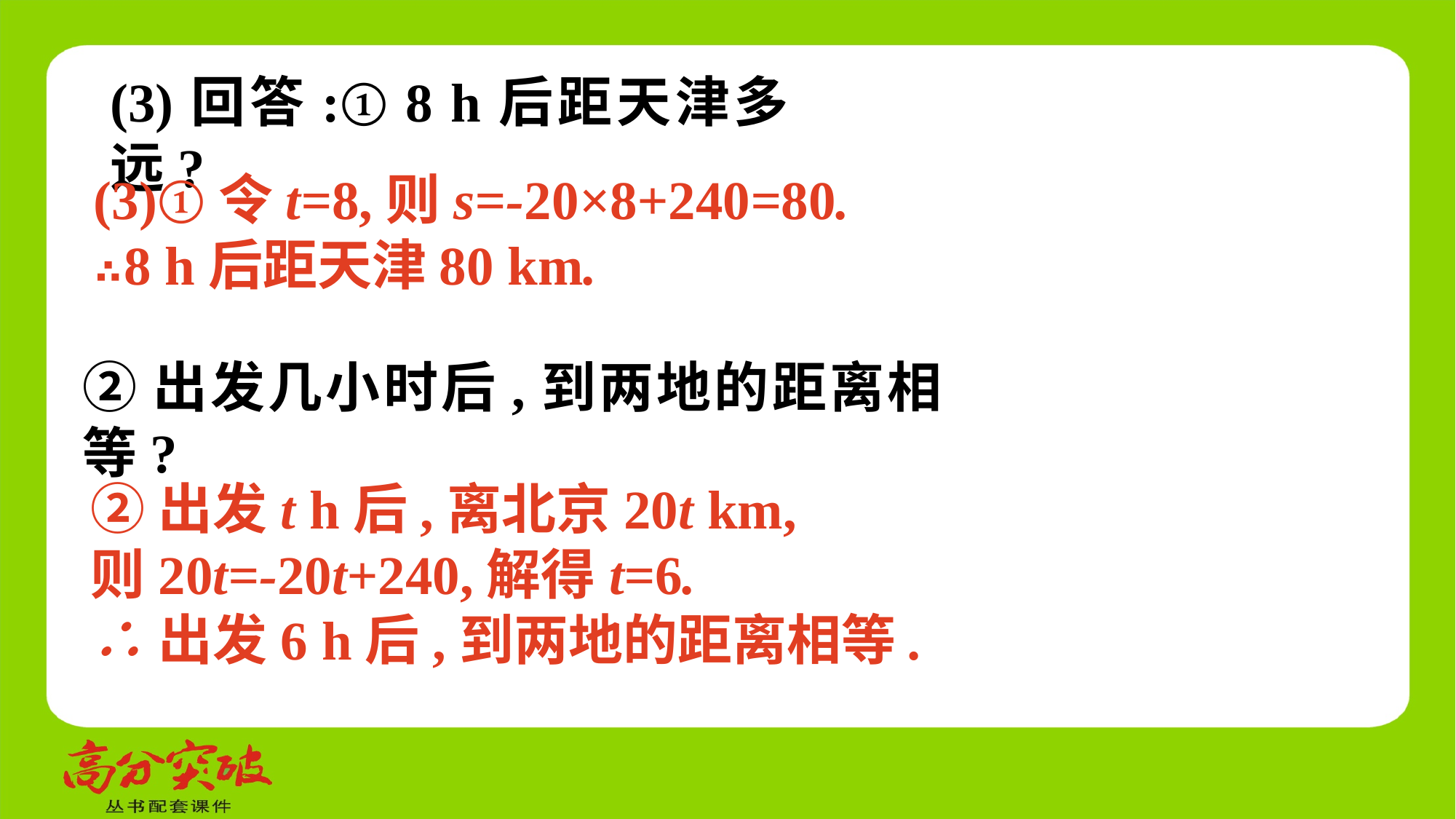

(3)回答:① 8 h后距天津多远?
(3)①令t=8,则s=-20×8+240=80.
∴8 h后距天津80 km.
②出发几小时后,到两地的距离相等?
②出发t h后,离北京20t km,
则20t=-20t+240,解得t=6.
∴出发6 h后,到两地的距离相等.